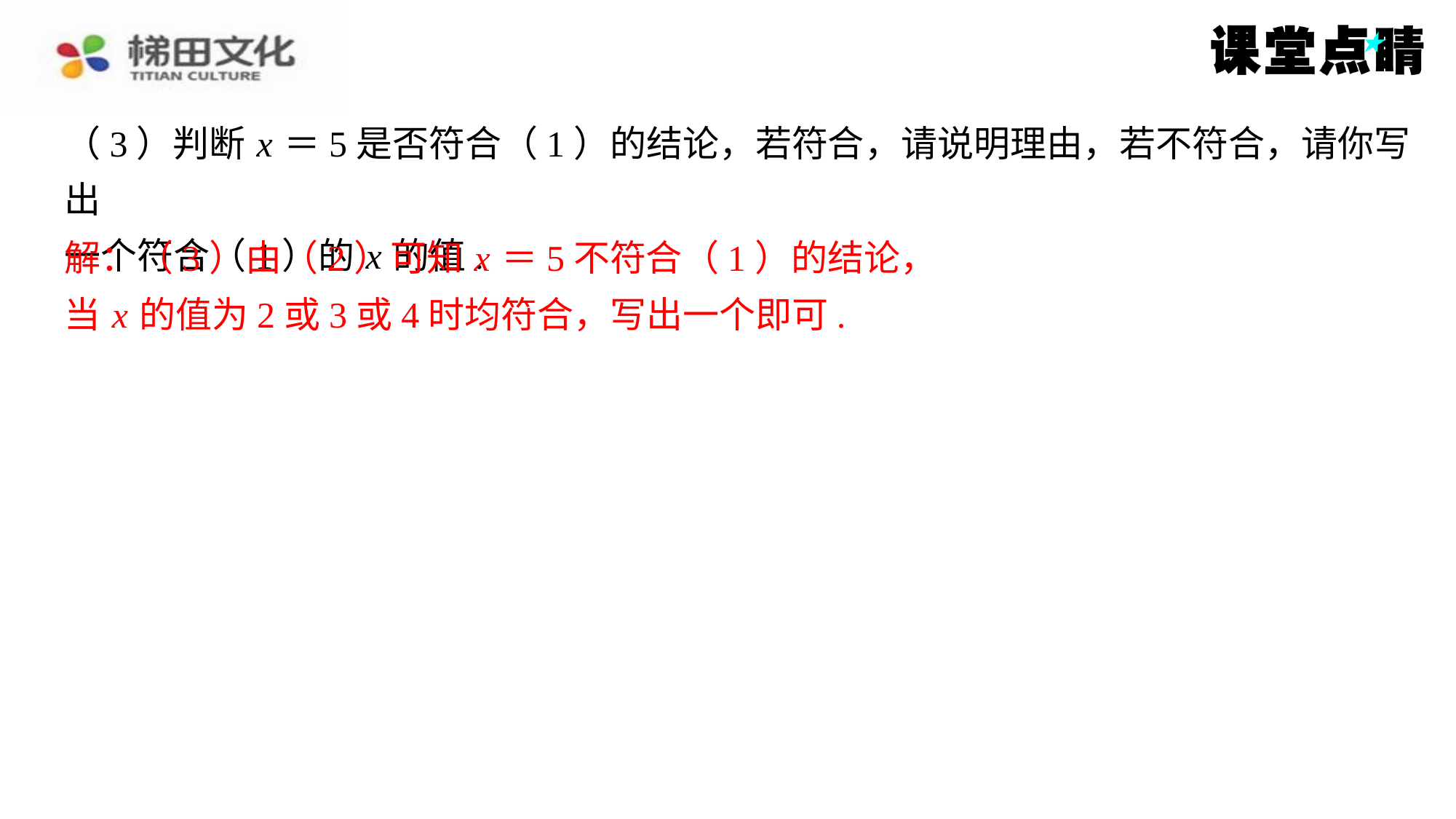

（3）判断 x ＝5是否符合（1）的结论，若符合，请说明理由，若不符合，请你写出
一个符合（1）的 x 的值.
解：（3）由（2）可知 x ＝5不符合（1）的结论，
解：（3）由（2）可知 x ＝5不符合（1）的结论，
当 x 的值为2或3或4时均符合，写出一个即可.
当 x 的值为2或3或4时均符合，写出一个即可.